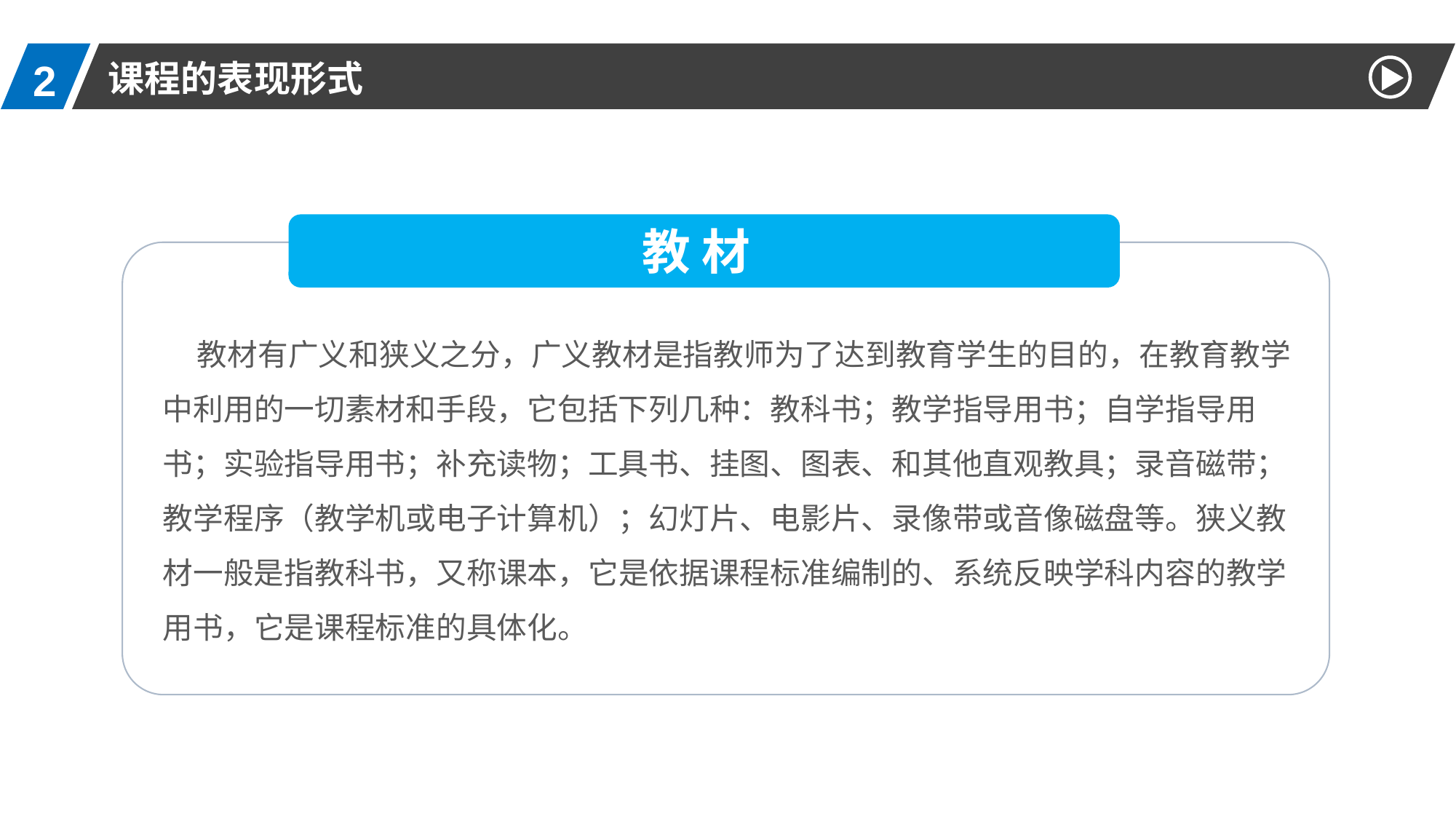

2
课程的表现形式

教 材

    教材有广义和狭义之分，广义教材是指教师为了达到教育学生的目的，在教育教学中利用的一切素材和手段，它包括下列几种：教科书；教学指导用书；自学指导用书；实验指导用书；补充读物；工具书、挂图、图表、和其他直观教具；录音磁带；教学程序（教学机或电子计算机）；幻灯片、电影片、录像带或音像磁盘等。狭义教材一般是指教科书，又称课本，它是依据课程标准编制的、系统反映学科内容的教学用书，它是课程标准的具体化。